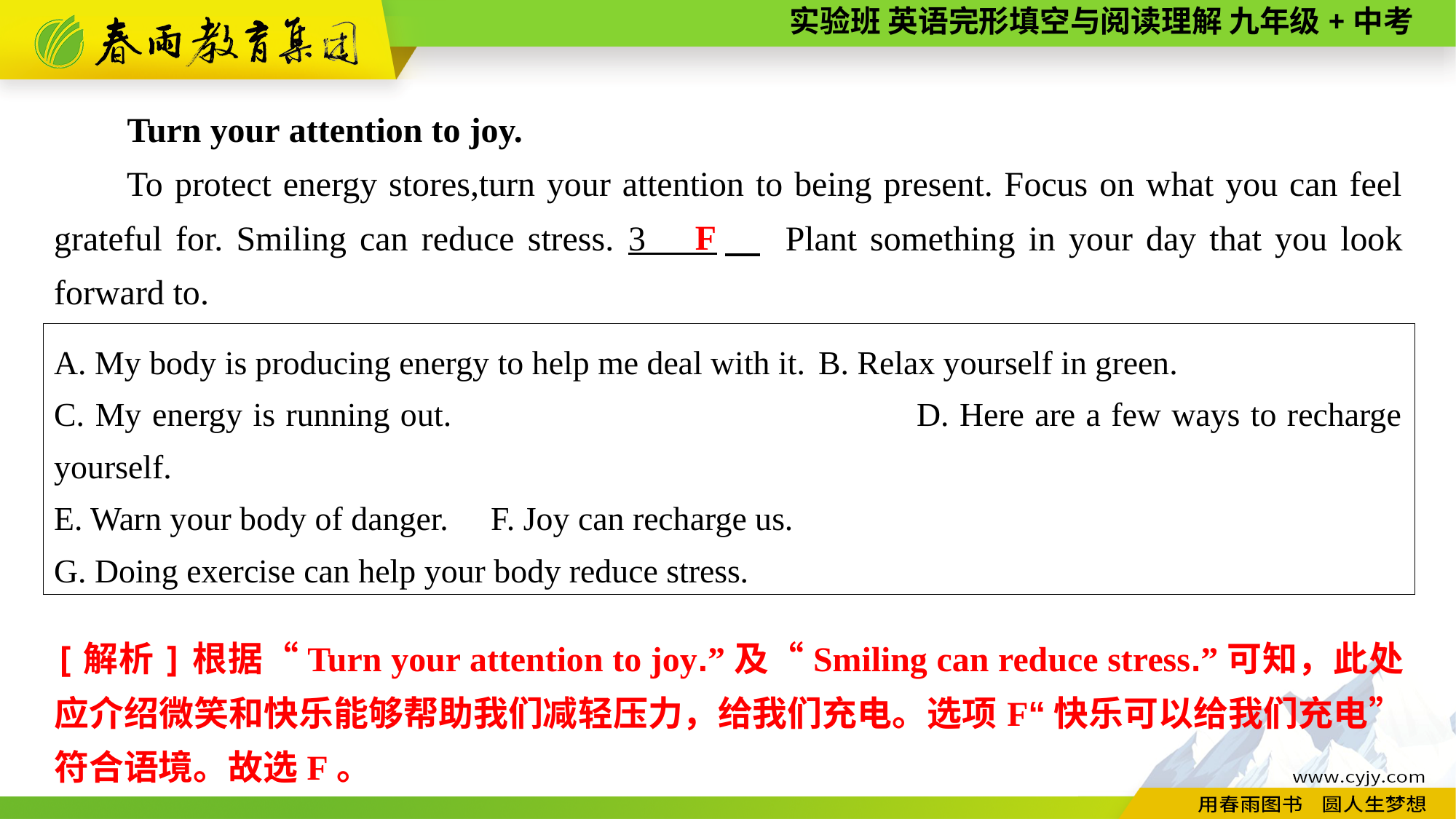

Turn your attention to joy.
To protect energy stores,turn your attention to being present. Focus on what you can feel grateful for. Smiling can reduce stress. 3     　 Plant something in your day that you look forward to.
F
A. My body is producing energy to help me deal with it.	B. Relax yourself in green.
C. My energy is running out.                                            D. Here are a few ways to recharge yourself.
E. Warn your body of danger.	F. Joy can recharge us.
G. Doing exercise can help your body reduce stress.
[解析]根据“Turn your attention to joy.”及“Smiling can reduce stress.”可知，此处应介绍微笑和快乐能够帮助我们减轻压力，给我们充电。选项F“快乐可以给我们充电”符合语境。故选F。